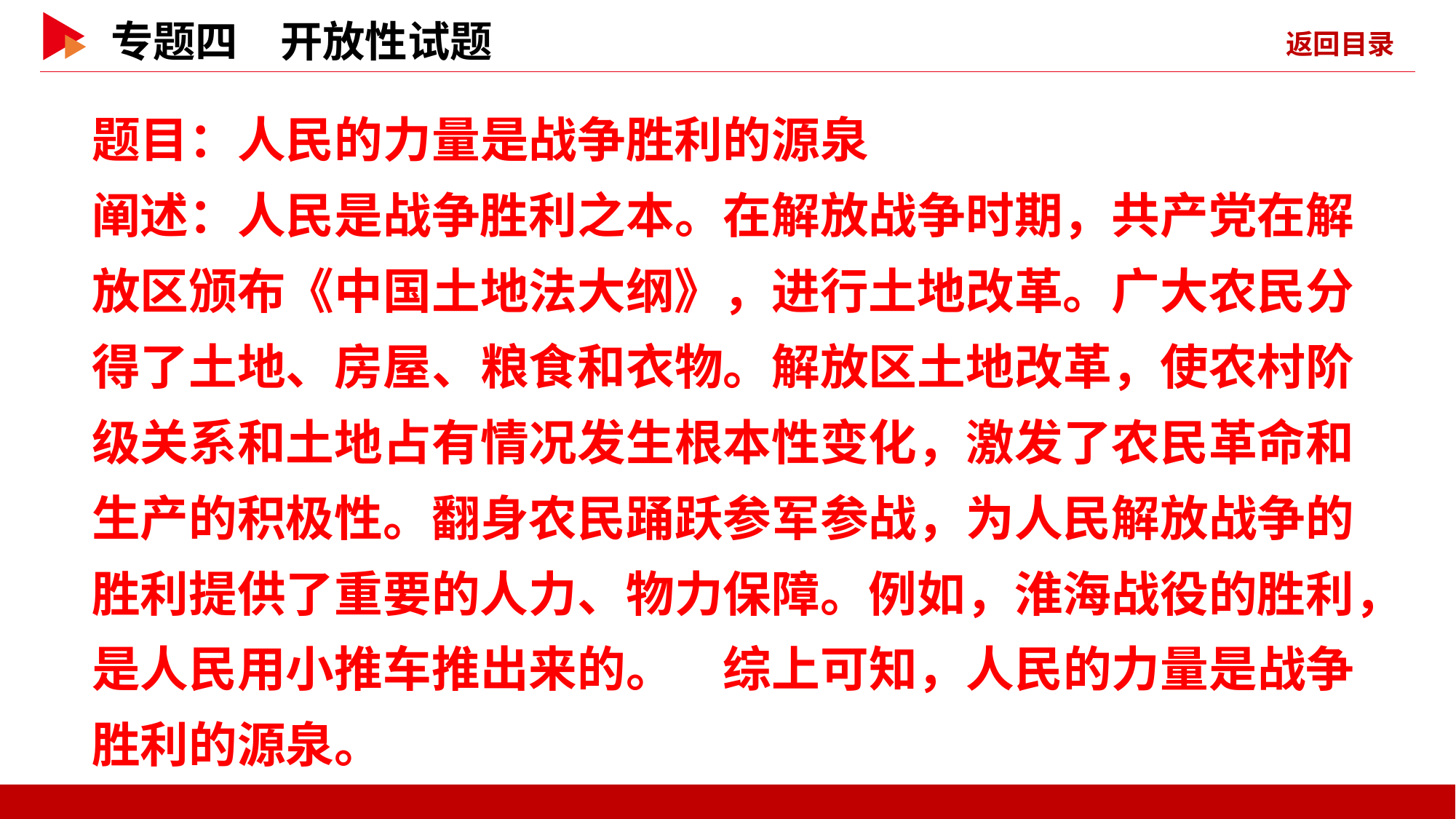

题目：人民的力量是战争胜利的源泉
阐述：人民是战争胜利之本。在解放战争时期，共产党在解放区颁布《中国土地法大纲》，进行土地改革。广大农民分得了土地、房屋、粮食和衣物。解放区土地改革，使农村阶级关系和土地占有情况发生根本性变化，激发了农民革命和生产的积极性。翻身农民踊跃参军参战，为人民解放战争的胜利提供了重要的人力、物力保障。例如，淮海战役的胜利，是人民用小推车推出来的。　综上可知，人民的力量是战争胜利的源泉。